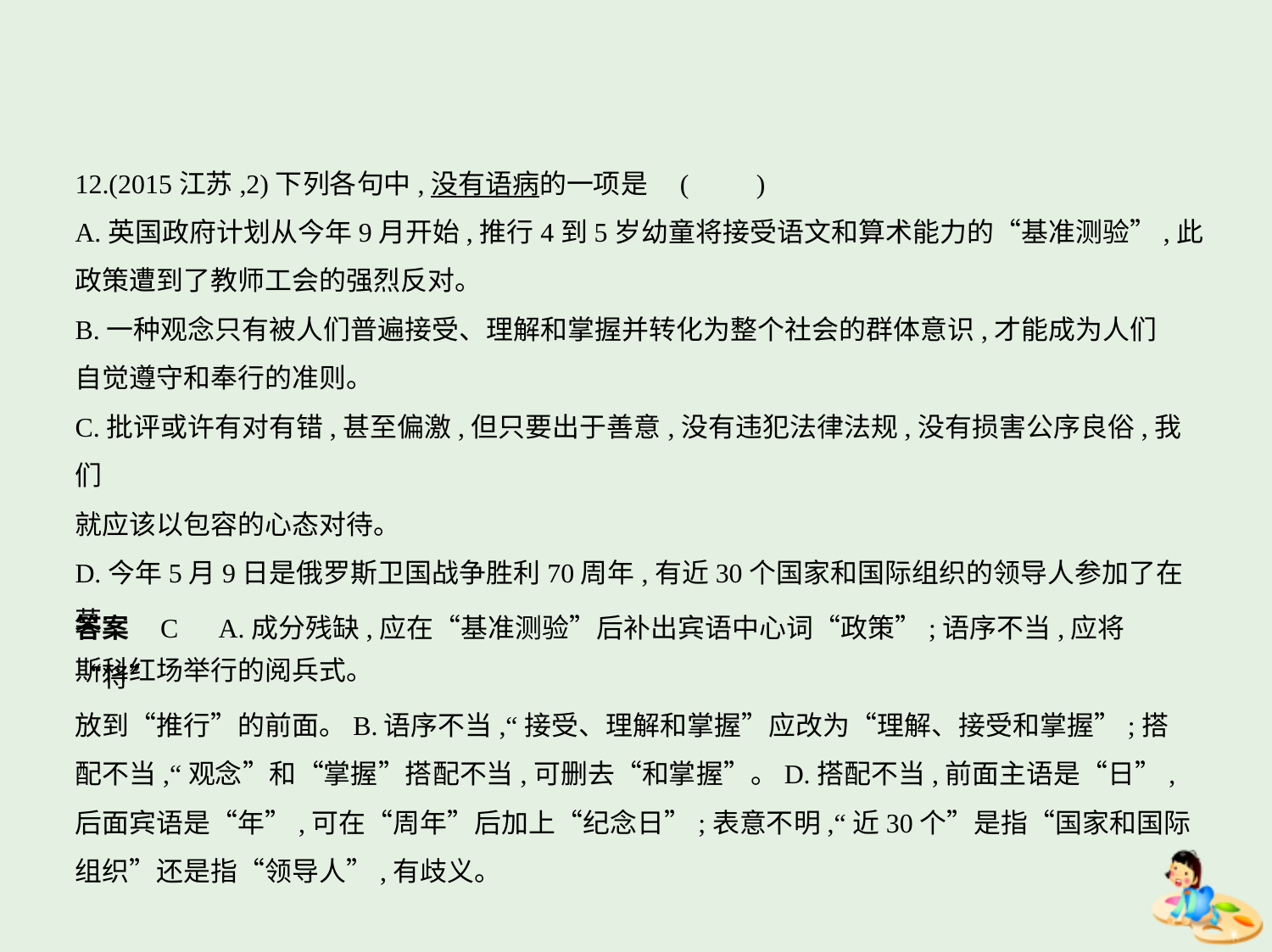

12.(2015江苏,2)下列各句中,没有语病的一项是 (　　)
A.英国政府计划从今年9月开始,推行4到5岁幼童将接受语文和算术能力的“基准测验”,此
政策遭到了教师工会的强烈反对。
B.一种观念只有被人们普遍接受、理解和掌握并转化为整个社会的群体意识,才能成为人们
自觉遵守和奉行的准则。
C.批评或许有对有错,甚至偏激,但只要出于善意,没有违犯法律法规,没有损害公序良俗,我们
就应该以包容的心态对待。
D.今年5月9日是俄罗斯卫国战争胜利70周年,有近30个国家和国际组织的领导人参加了在莫
斯科红场举行的阅兵式。
答案    C　A.成分残缺,应在“基准测验”后补出宾语中心词“政策”;语序不当,应将“将”
放到“推行”的前面。B.语序不当,“接受、理解和掌握”应改为“理解、接受和掌握”;搭
配不当,“观念”和“掌握”搭配不当,可删去“和掌握”。D.搭配不当,前面主语是“日”,
后面宾语是“年”,可在“周年”后加上“纪念日”;表意不明,“近30个”是指“国家和国际
组织”还是指“领导人”,有歧义。